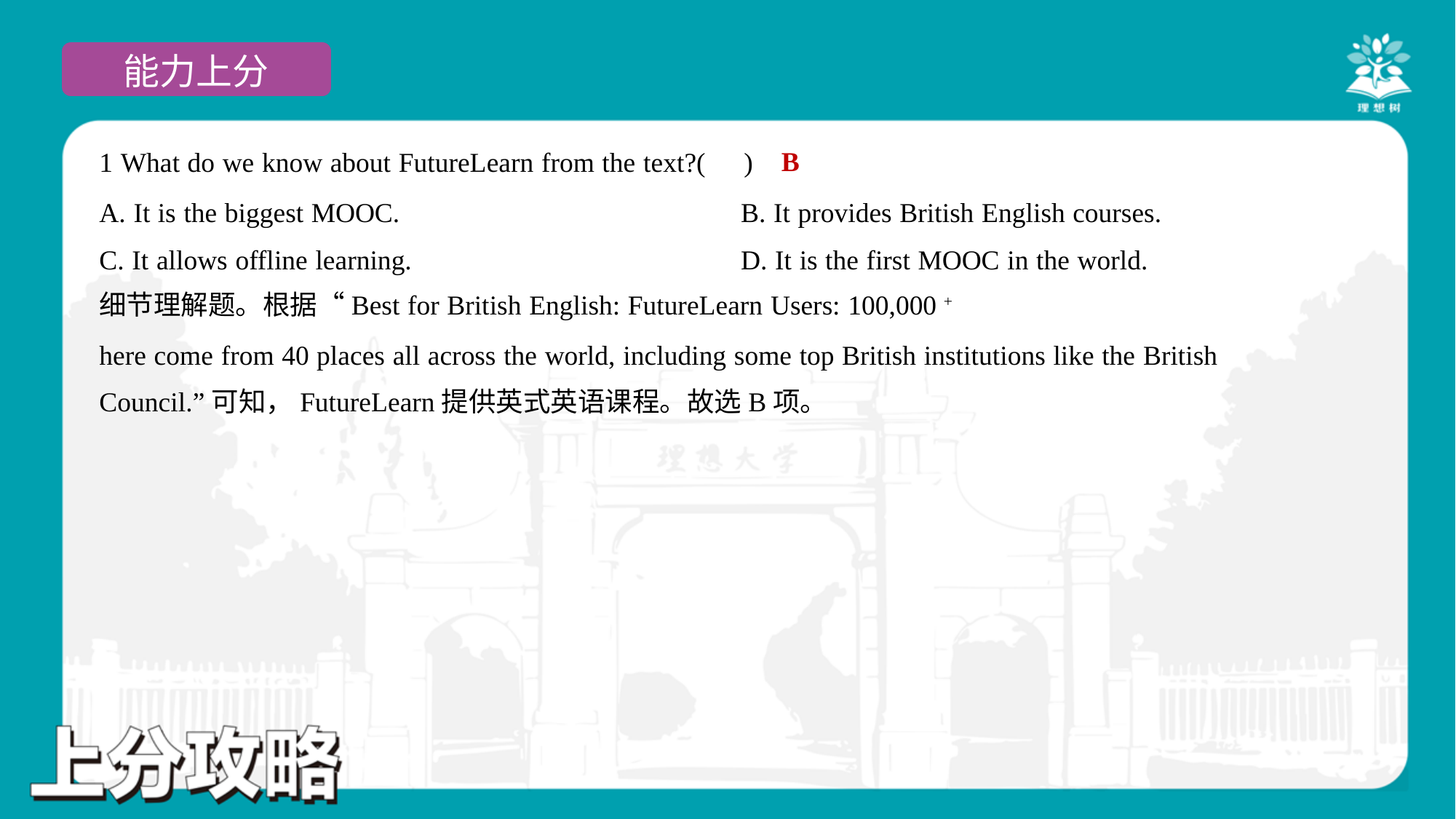

B
1 What do we know about FutureLearn from the text?(     )
A. It is the biggest MOOC.	B. It provides British English courses.
C. It allows offline learning.	D. It is the first MOOC in the world.
细节理解题。根据“Best for British English: FutureLearn Users: 100,000 + ”部分中的“The courses offered
here come from 40 places all across the world, including some top British institutions like the British
Council.”可知，FutureLearn提供英式英语课程。故选B项。